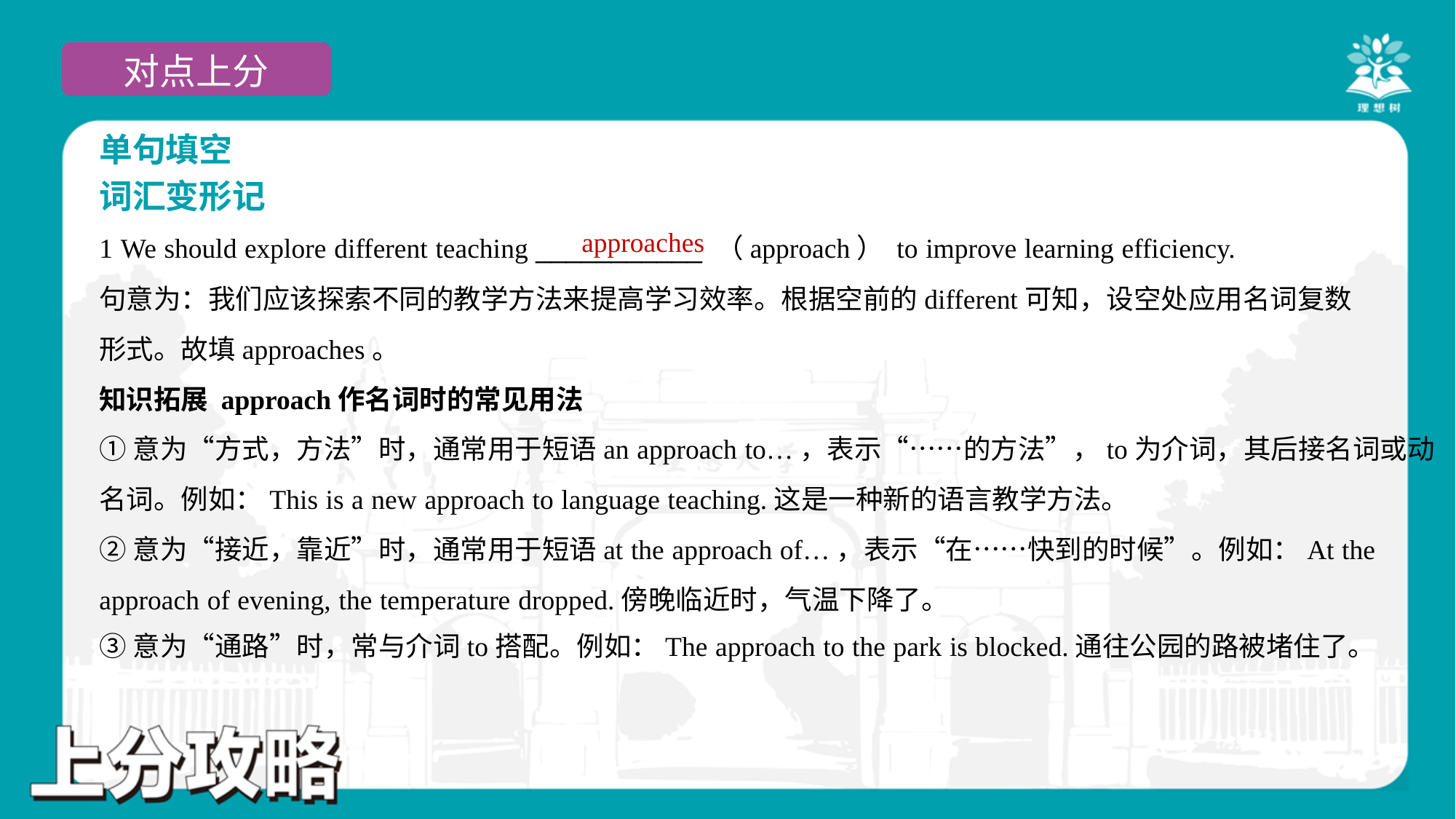

单句填空
词汇变形记
approaches
1 We should explore different teaching ___________ （approach） to improve learning efficiency.
句意为：我们应该探索不同的教学方法来提高学习效率。根据空前的different可知，设空处应用名词复数
形式。故填approaches。
知识拓展 approach作名词时的常见用法
①意为“方式，方法”时，通常用于短语an approach to…，表示“……的方法”，to为介词，其后接名词或动
名词。例如：This is a new approach to language teaching.这是一种新的语言教学方法。
②意为“接近，靠近”时，通常用于短语at the approach of…，表示“在……快到的时候”。例如：At the
approach of evening, the temperature dropped.傍晚临近时，气温下降了。
③意为“通路”时，常与介词to搭配。例如：The approach to the park is blocked.通往公园的路被堵住了。